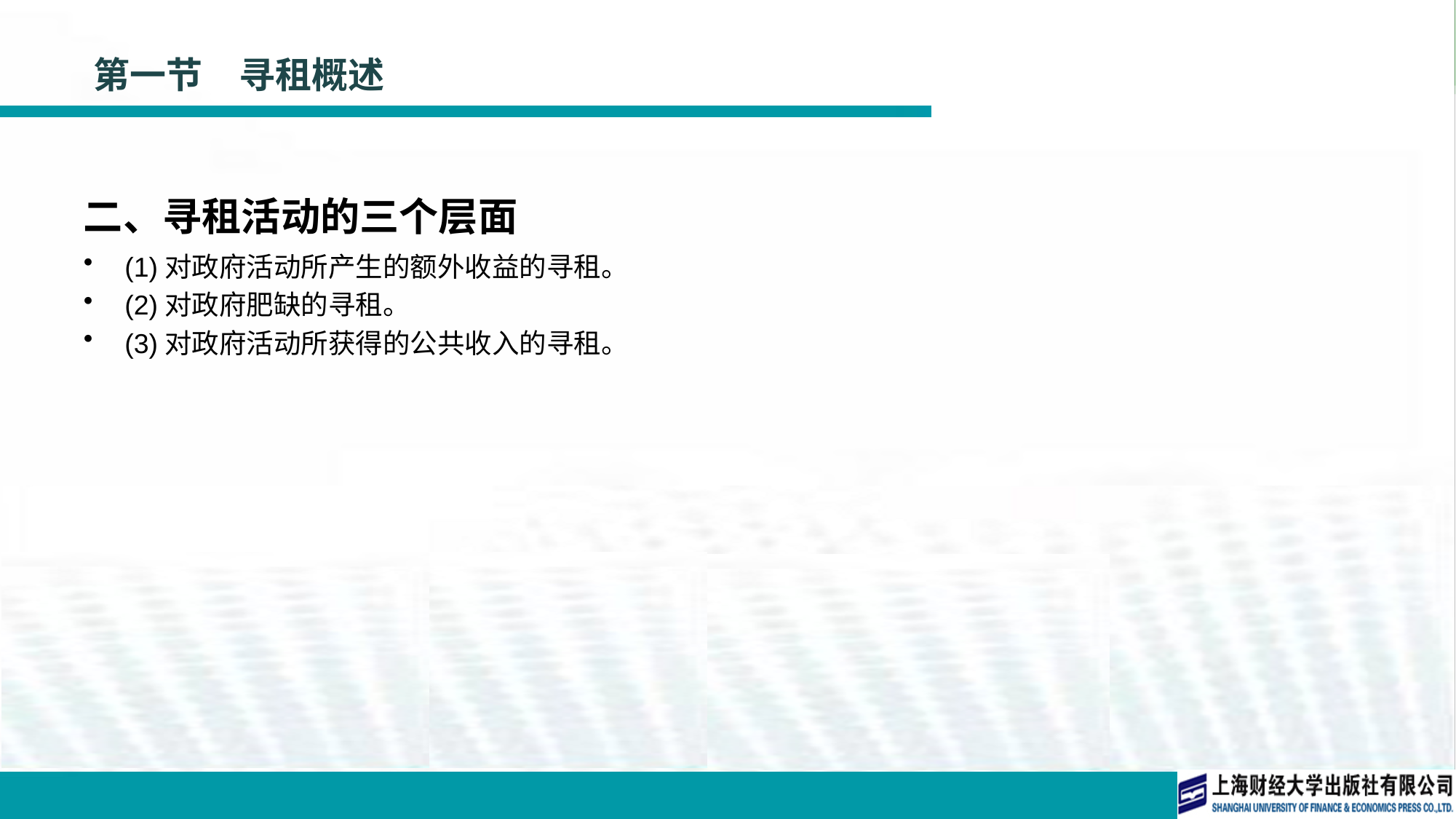

# 第一节　寻租概述
二、寻租活动的三个层面
(1)对政府活动所产生的额外收益的寻租。
(2)对政府肥缺的寻租。
(3)对政府活动所获得的公共收入的寻租。